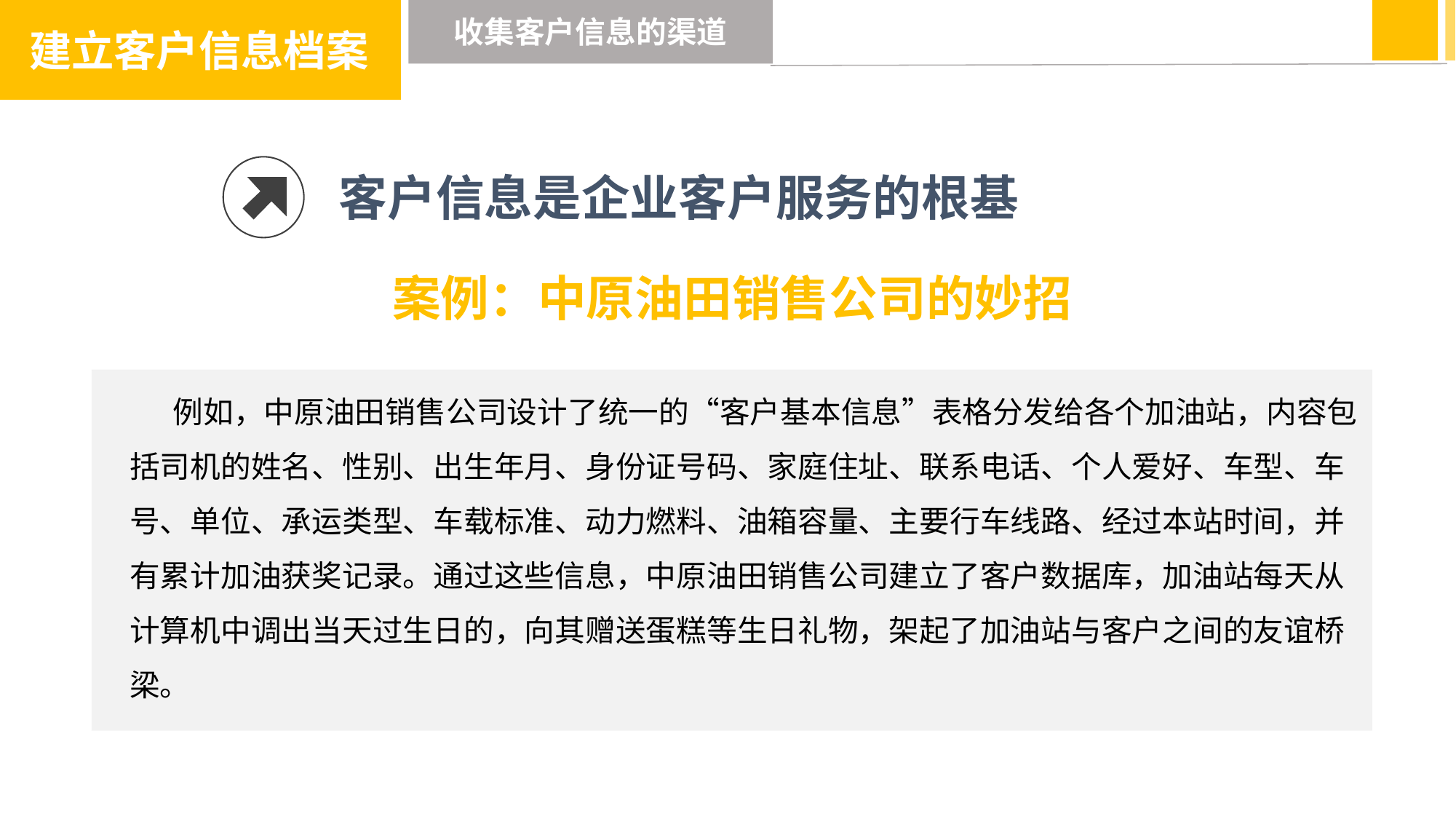

建立客户信息档案

收集客户信息的渠道

客户信息是企业客户服务的根基
案例：中原油田销售公司的妙招

          例如，中原油田销售公司设计了统一的“客户基本信息”表格分发给各个加油站，内容包括司机的姓名、性别、出生年月、身份证号码、家庭住址、联系电话、个人爱好、车型、车号、单位、承运类型、车载标准、动力燃料、油箱容量、主要行车线路、经过本站时间，并有累计加油获奖记录。通过这些信息，中原油田销售公司建立了客户数据库，加油站每天从计算机中调出当天过生日的，向其赠送蛋糕等生日礼物，架起了加油站与客户之间的友谊桥梁。